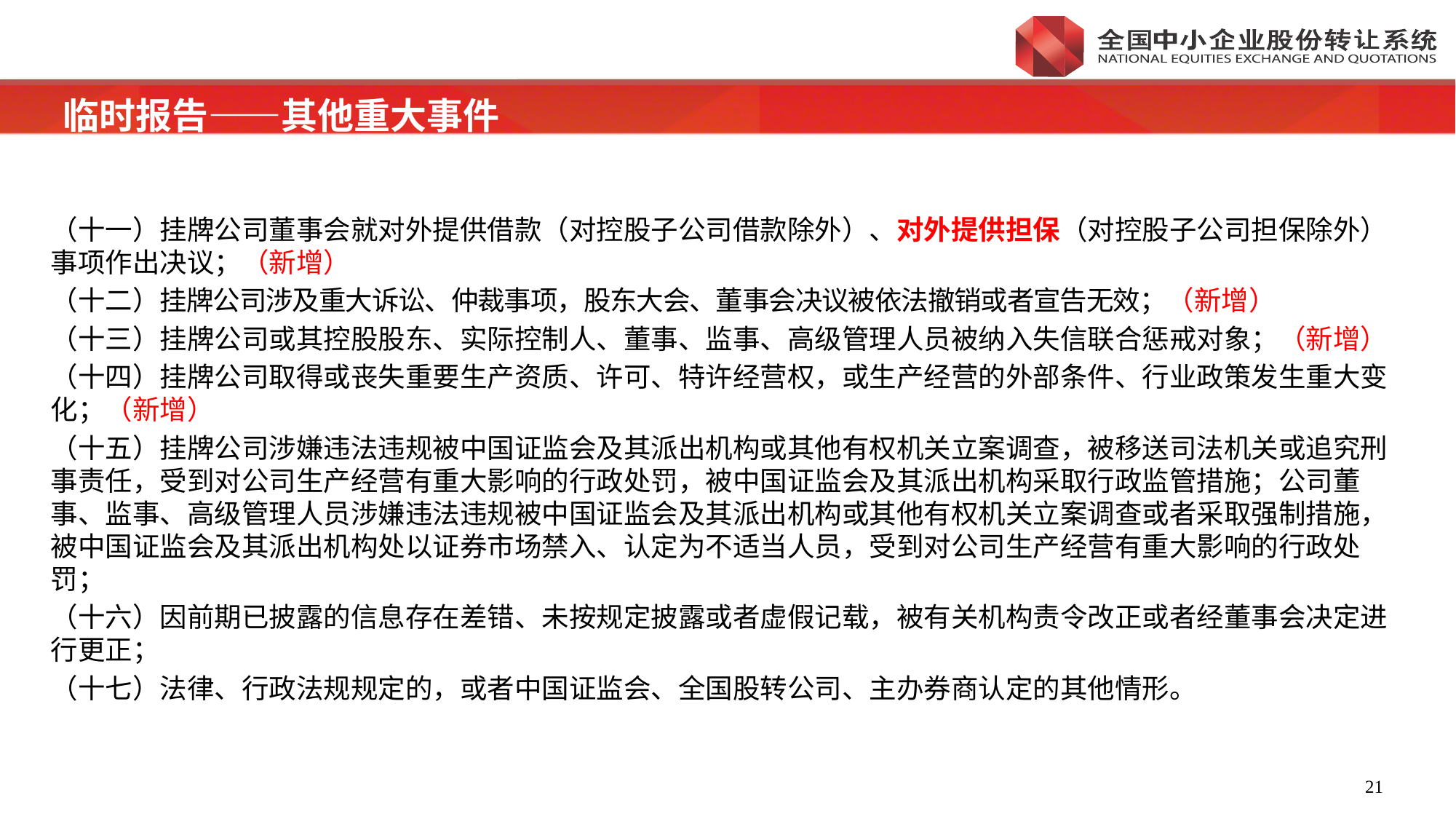

临时报告——其他重大事件

（十一）挂牌公司董事会就对外提供借款（对控股子公司借款除外）、对外提供担保（对控股子公司担保除外）事项作出决议；（新增）
（十二）挂牌公司涉及重大诉讼、仲裁事项，股东大会、董事会决议被依法撤销或者宣告无效；（新增）
（十三）挂牌公司或其控股股东、实际控制人、董事、监事、高级管理人员被纳入失信联合惩戒对象；（新增）
（十四）挂牌公司取得或丧失重要生产资质、许可、特许经营权，或生产经营的外部条件、行业政策发生重大变化；（新增）
（十五）挂牌公司涉嫌违法违规被中国证监会及其派出机构或其他有权机关立案调查，被移送司法机关或追究刑事责任，受到对公司生产经营有重大影响的行政处罚，被中国证监会及其派出机构采取行政监管措施；公司董事、监事、高级管理人员涉嫌违法违规被中国证监会及其派出机构或其他有权机关立案调查或者采取强制措施，被中国证监会及其派出机构处以证券市场禁入、认定为不适当人员，受到对公司生产经营有重大影响的行政处罚；
（十六）因前期已披露的信息存在差错、未按规定披露或者虚假记载，被有关机构责令改正或者经董事会决定进行更正；
（十七）法律、行政法规规定的，或者中国证监会、全国股转公司、主办券商认定的其他情形。